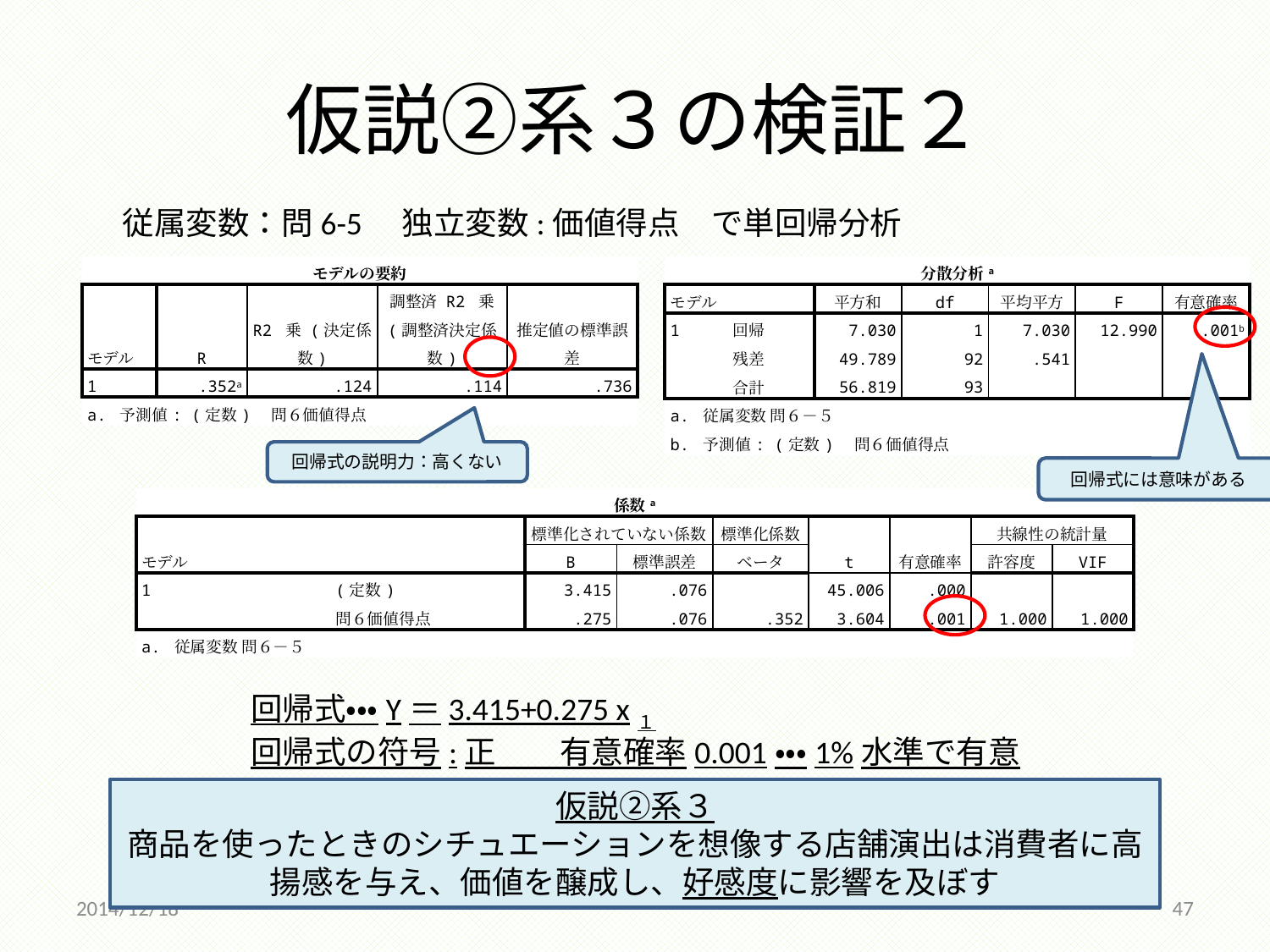

# 仮説②系３の検証２
従属変数：問6-5　独立変数:価値得点　で単回帰分析
| モデルの要約 |  |  |  |  |
| --- | --- | --- | --- | --- |
| モデル | R | R2 乗 (決定係数) | 調整済 R2 乗 (調整済決定係数) | 推定値の標準誤差 |
| 1 | .352a | .124 | .114 | .736 |
| a. 予測値: (定数)　問６価値得点 |  |  |  |  |
| 分散分析a |  |  |  |  |  |  |
| --- | --- | --- | --- | --- | --- | --- |
| モデル |  | 平方和 | df | 平均平方 | F | 有意確率 |
| 1 | 回帰 | 7.030 | 1 | 7.030 | 12.990 | .001b |
|  | 残差 | 49.789 | 92 | .541 |  |  |
|  | 合計 | 56.819 | 93 |  |  |  |
| a. 従属変数 問６－５ |  |  |  |  |  |  |
| b. 予測値: (定数)　問６価値得点 |  |  |  |  |  |  |

回帰式の説明力：高くない
回帰式には意味がある
| 係数a |  |  |  |  |  |  |  |  |
| --- | --- | --- | --- | --- | --- | --- | --- | --- |
| モデル |  | 標準化されていない係数 |  | 標準化係数 | t | 有意確率 | 共線性の統計量 |  |
|  |  | B | 標準誤差 | ベータ |  |  | 許容度 | VIF |
| 1 | (定数) | 3.415 | .076 |  | 45.006 | .000 |  |  |
|  | 問６価値得点 | .275 | .076 | .352 | 3.604 | .001 | 1.000 | 1.000 |
| a. 従属変数 問６－５ |  |  |  |  |  |  |  |  |

回帰式・・・Y＝3.415+0.275 x１
回帰式の符号:正　　有意確率0.001・・・1%水準で有意

仮説②系３
商品を使ったときのシチュエーションを想像する店舗演出は消費者に高揚感を与え、価値を醸成し、好感度に影響を及ぼす

2014/12/18
47